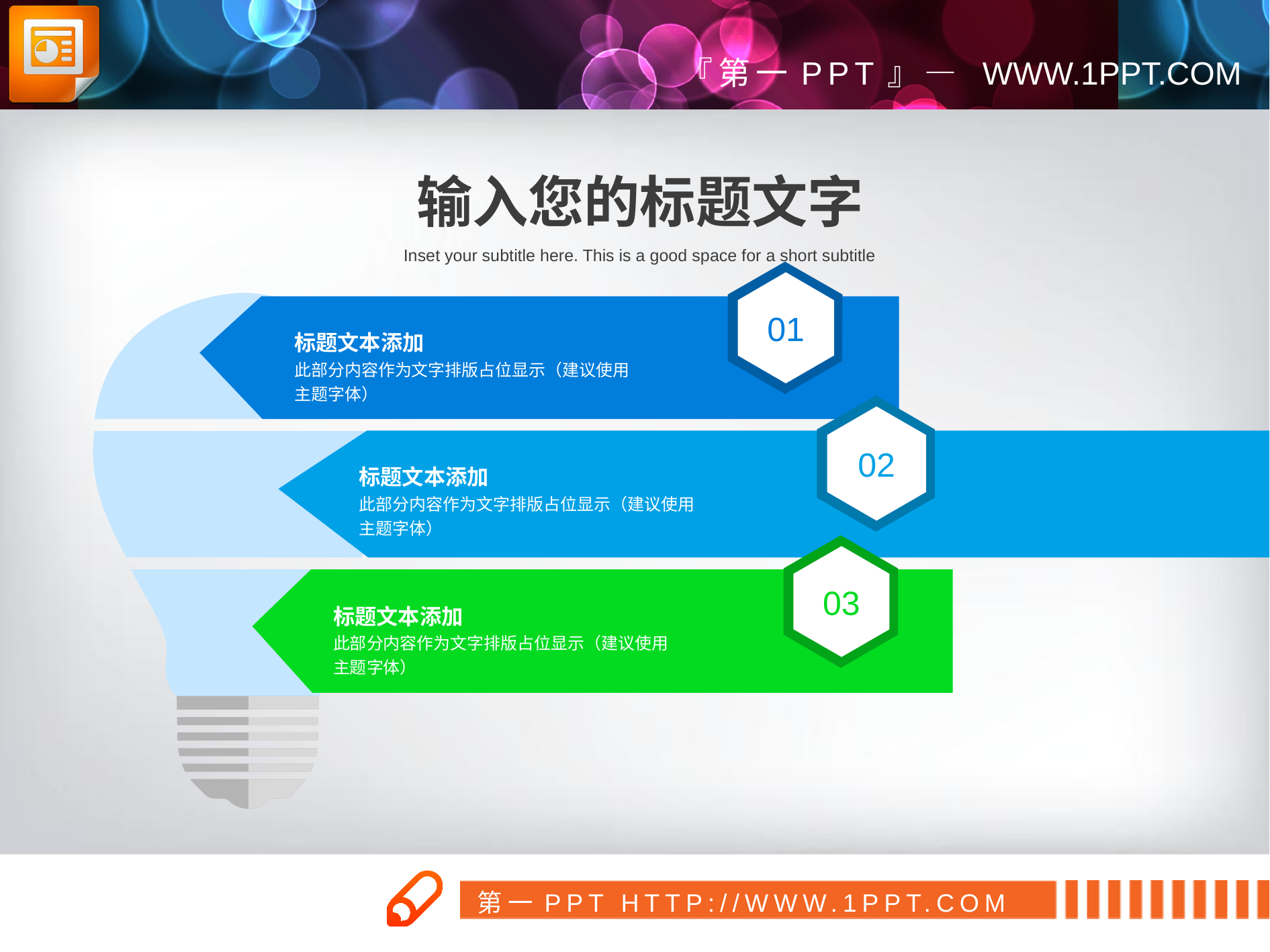

输入您的标题文字
Inset your subtitle here. This is a good space for a short subtitle

01

标题文本添加
此部分内容作为文字排版占位显示（建议使用主题字体）

02

标题文本添加
此部分内容作为文字排版占位显示（建议使用主题字体）

03

标题文本添加
此部分内容作为文字排版占位显示（建议使用主题字体）